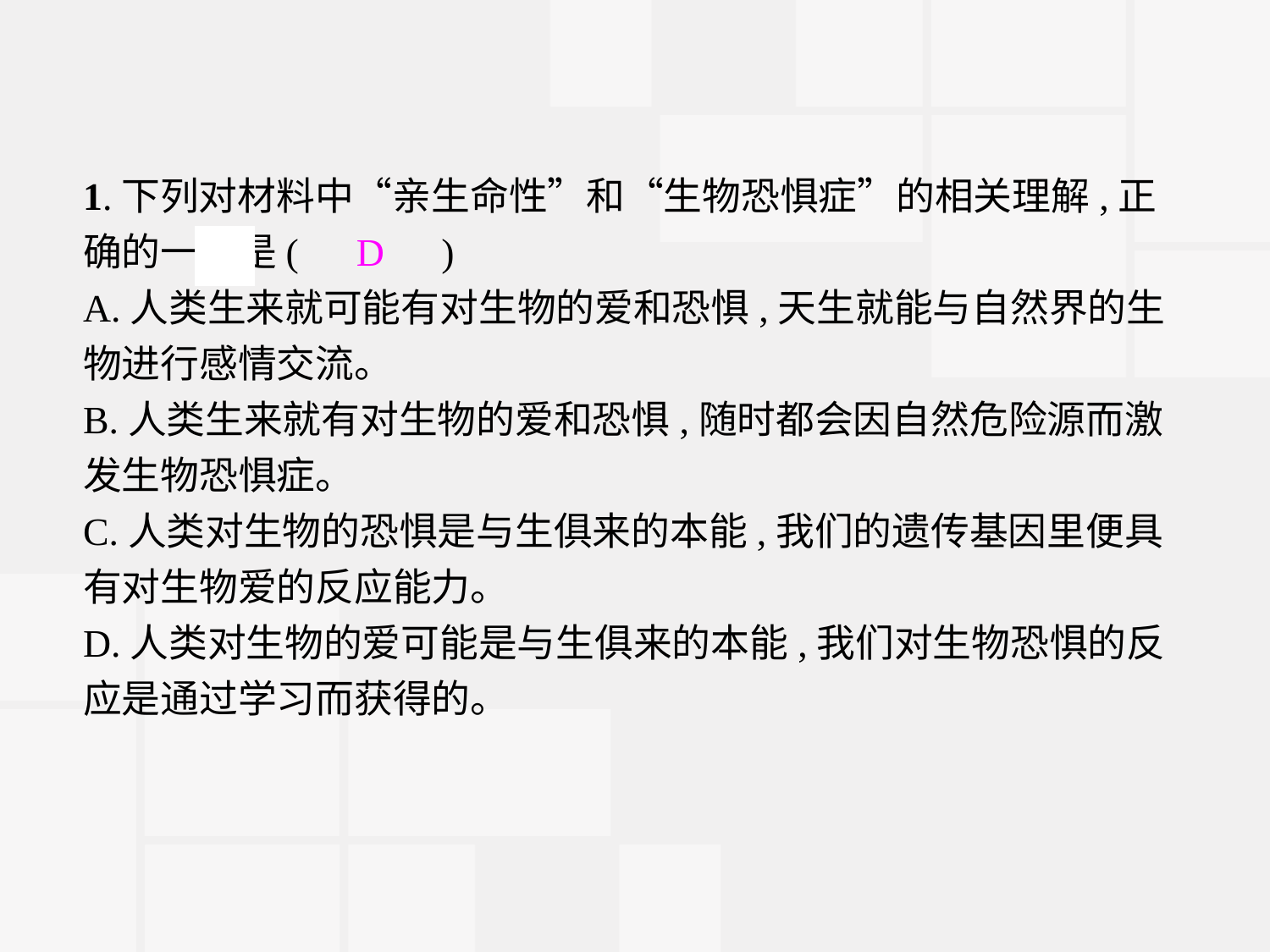

1.下列对材料中“亲生命性”和“生物恐惧症”的相关理解,正确的一项是(　D　)
A.人类生来就可能有对生物的爱和恐惧,天生就能与自然界的生物进行感情交流。
B.人类生来就有对生物的爱和恐惧,随时都会因自然危险源而激发生物恐惧症。
C.人类对生物的恐惧是与生俱来的本能,我们的遗传基因里便具有对生物爱的反应能力。
D.人类对生物的爱可能是与生俱来的本能,我们对生物恐惧的反应是通过学习而获得的。